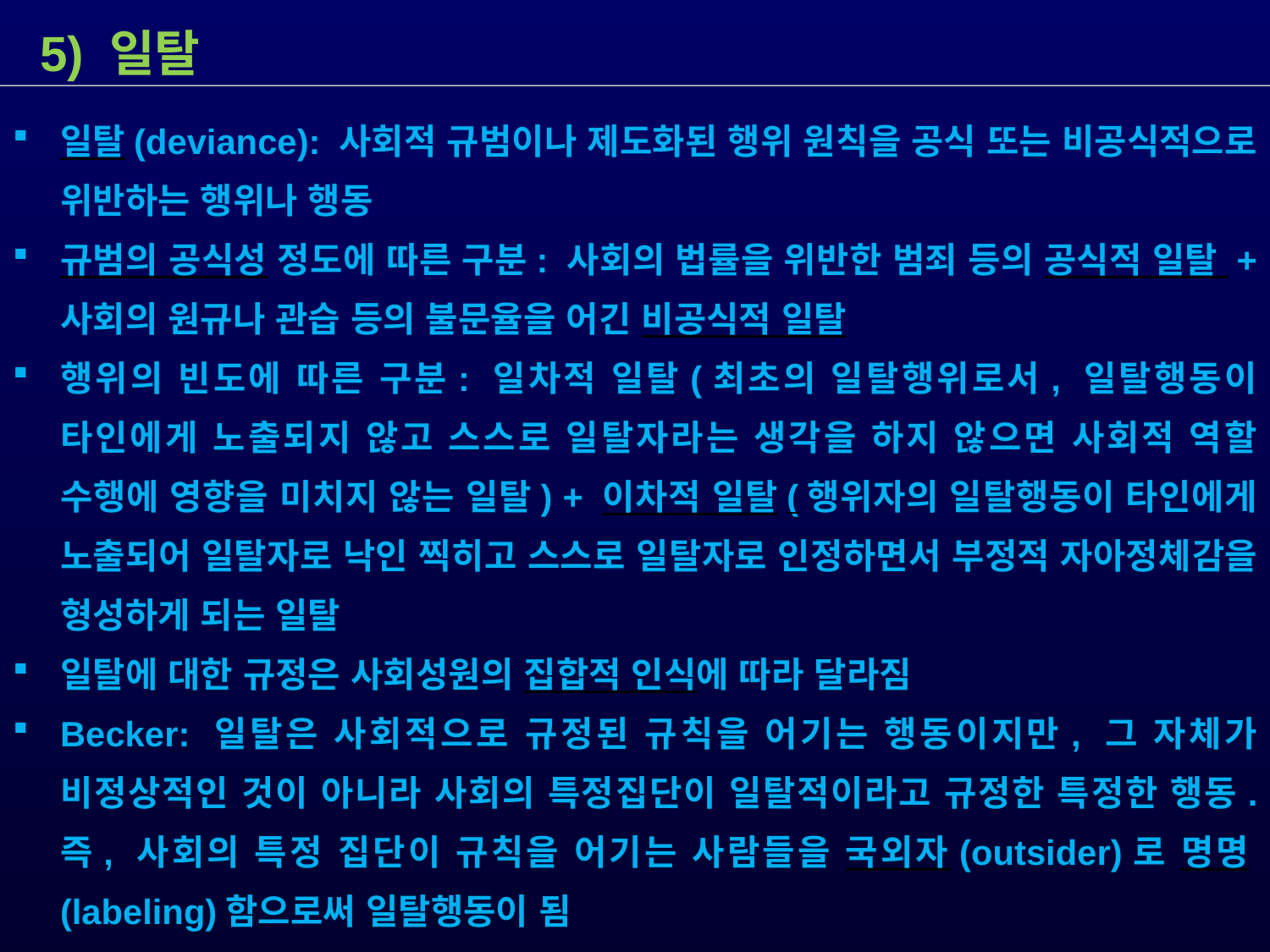

5) 일탈

일탈(deviance): 사회적 규범이나 제도화된 행위 원칙을 공식 또는 비공식적으로 위반하는 행위나 행동
규범의 공식성 정도에 따른 구분: 사회의 법률을 위반한 범죄 등의 공식적 일탈 + 사회의 원규나 관습 등의 불문율을 어긴 비공식적 일탈
행위의 빈도에 따른 구분: 일차적 일탈(최초의 일탈행위로서, 일탈행동이 타인에게 노출되지 않고 스스로 일탈자라는 생각을 하지 않으면 사회적 역할 수행에 영향을 미치지 않는 일탈) + 이차적 일탈(행위자의 일탈행동이 타인에게 노출되어 일탈자로 낙인 찍히고 스스로 일탈자로 인정하면서 부정적 자아정체감을 형성하게 되는 일탈
일탈에 대한 규정은 사회성원의 집합적 인식에 따라 달라짐
Becker: 일탈은 사회적으로 규정된 규칙을 어기는 행동이지만, 그 자체가 비정상적인 것이 아니라 사회의 특정집단이 일탈적이라고 규정한 특정한 행동. 즉, 사회의 특정 집단이 규칙을 어기는 사람들을 국외자(outsider)로 명명(labeling)함으로써 일탈행동이 됨